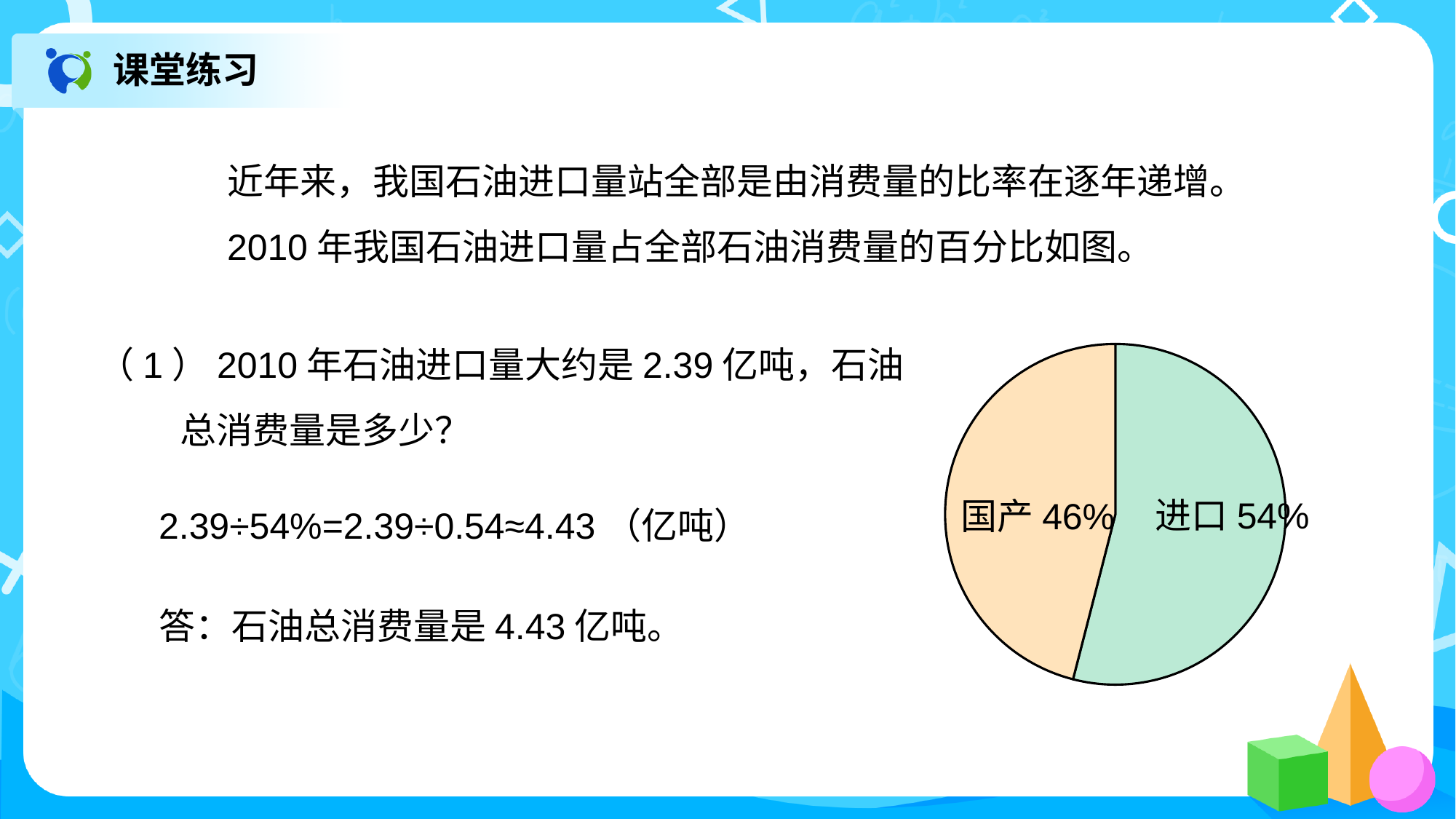

课堂练习
近年来，我国石油进口量站全部是由消费量的比率在逐年递增。2010年我国石油进口量占全部石油消费量的百分比如图。
（1）2010年石油进口量大约是2.39亿吨，石油
         总消费量是多少？

### Chart

| Category | 销售额 |
|---|---|
| 进口 | 0.54 |
| 国产 | 0.46 |
进口54%
国产46%
2.39÷54%=2.39÷0.54≈4.43（亿吨）
答：石油总消费量是4.43亿吨。